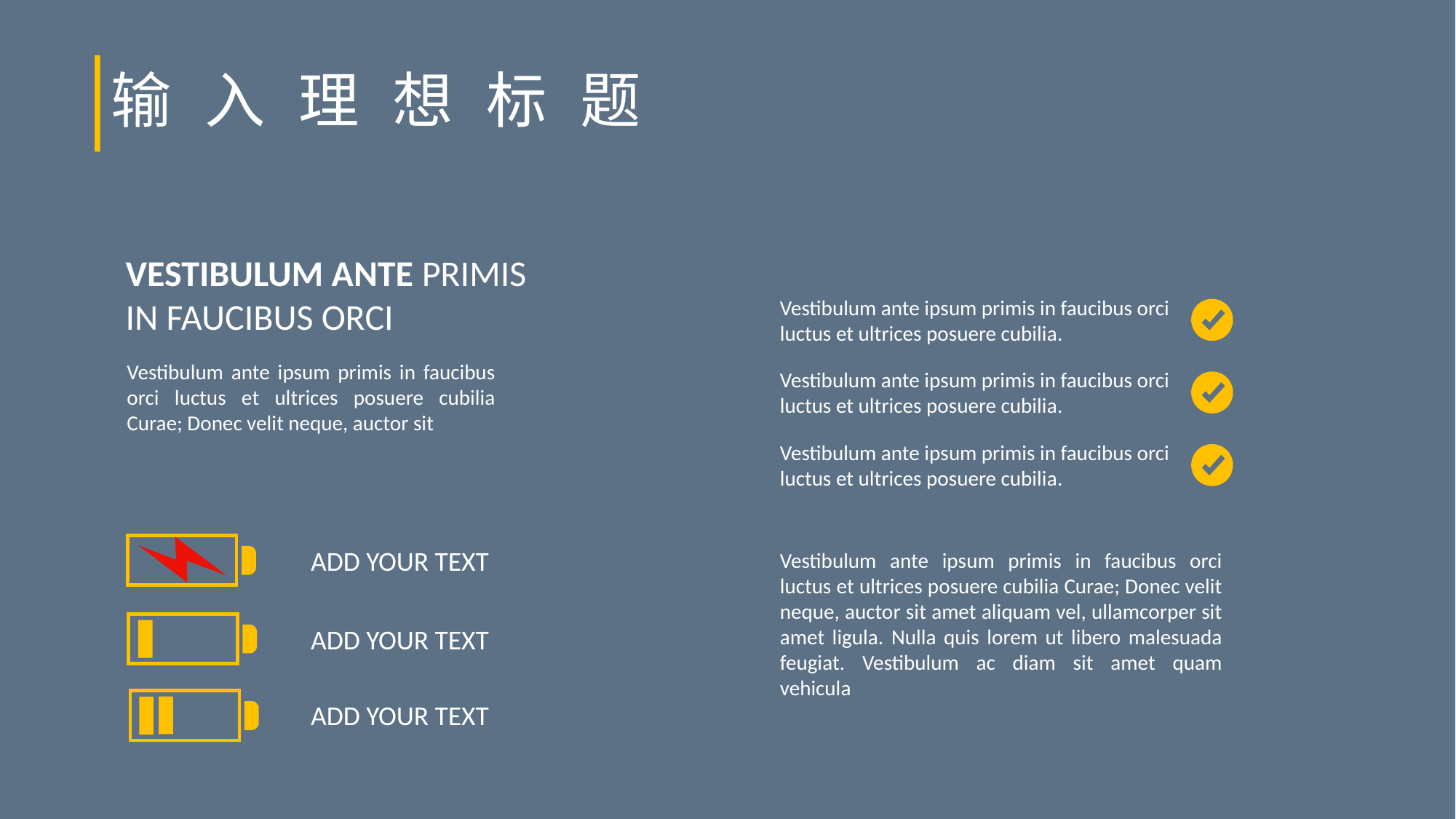

# 输入理想标题
VESTIBULUM ANTE PRIMIS IN FAUCIBUS ORCI
Vestibulum ante ipsum primis in faucibus orci luctus et ultrices posuere cubilia.

Vestibulum ante ipsum primis in faucibus orci luctus et ultrices posuere cubilia Curae; Donec velit neque, auctor sit
Vestibulum ante ipsum primis in faucibus orci luctus et ultrices posuere cubilia.

Vestibulum ante ipsum primis in faucibus orci luctus et ultrices posuere cubilia.

ADD YOUR TEXT
Vestibulum ante ipsum primis in faucibus orci luctus et ultrices posuere cubilia Curae; Donec velit neque, auctor sit amet aliquam vel, ullamcorper sit amet ligula. Nulla quis lorem ut libero malesuada feugiat. Vestibulum ac diam sit amet quam vehicula

ADD YOUR TEXT

ADD YOUR TEXT